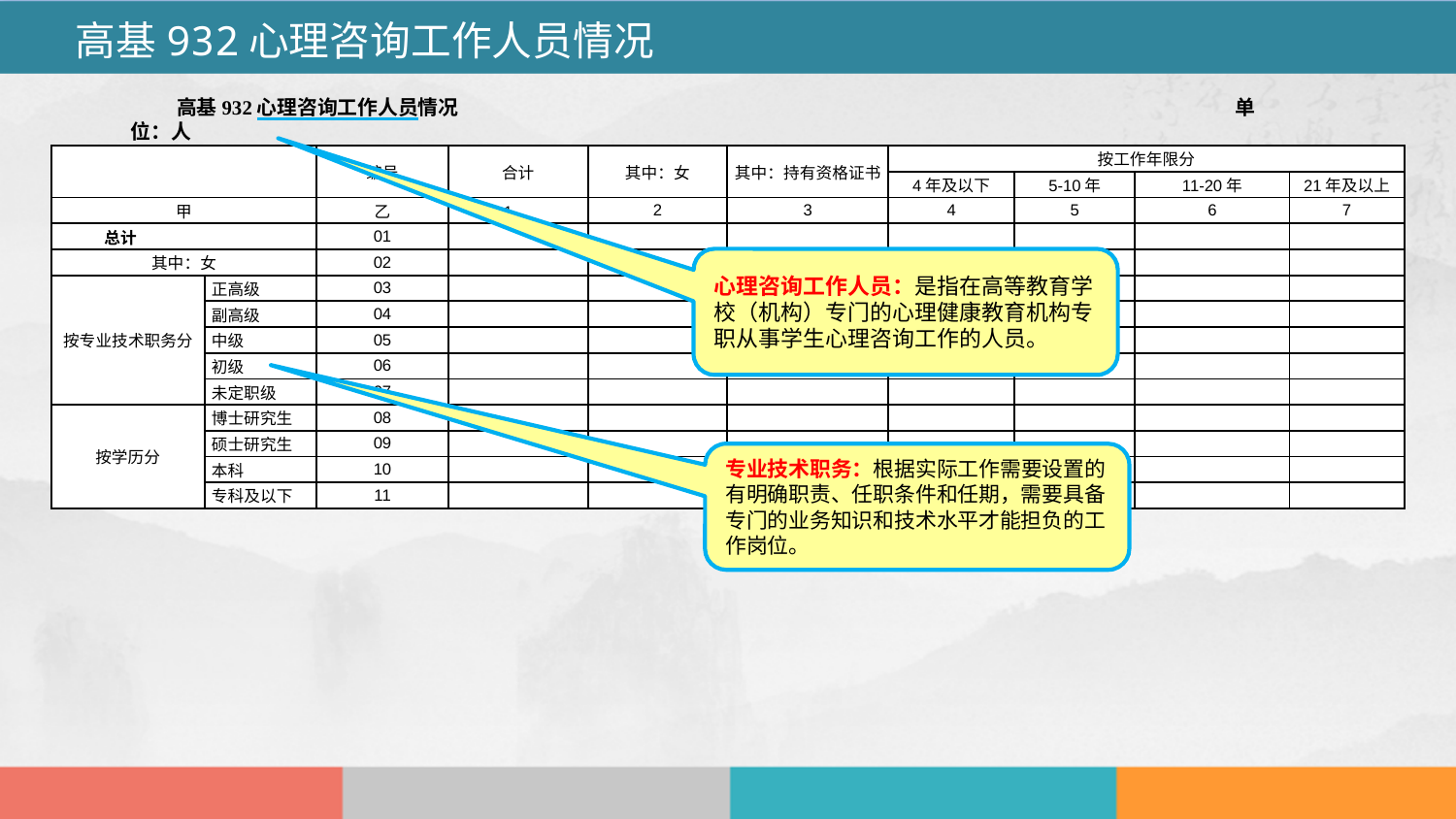

高基932心理咨询工作人员情况
高基932心理咨询工作人员情况                                                                                                                                                                         单位：人
|  |  | 编号 | 合计 | 其中：女 | 其中：持有资格证书 | 按工作年限分 |  |  |  |
| --- | --- | --- | --- | --- | --- | --- | --- | --- | --- |
|  |  |  |  |  |  | 4年及以下 | 5-10年 | 11-20年 | 21年及以上 |
| 甲 |  | 乙 | 1 | 2 | 3 | 4 | 5 | 6 | 7 |
| 总计 |  | 01 |  |  |  |  |  |  |  |
| 其中：女 |  | 02 |  |  |  |  |  |  |  |
| 按专业技术职务分 | 正高级 | 03 |  |  |  |  |  |  |  |
|  | 副高级 | 04 |  |  |  |  |  |  |  |
|  | 中级 | 05 |  |  |  |  |  |  |  |
|  | 初级 | 06 |  |  |  |  |  |  |  |
|  | 未定职级 | 07 |  |  |  |  |  |  |  |
| 按学历分 | 博士研究生 | 08 |  |  |  |  |  |  |  |
|  | 硕士研究生 | 09 |  |  |  |  |  |  |  |
|  | 本科 | 10 |  |  |  |  |  |  |  |
|  | 专科及以下 | 11 |  |  |  |  |  |  |  |
心理咨询工作人员：是指在高等教育学校（机构）专门的心理健康教育机构专职从事学生心理咨询工作的人员。
专业技术职务：根据实际工作需要设置的有明确职责、任职条件和任期，需要具备专门的业务知识和技术水平才能担负的工作岗位。